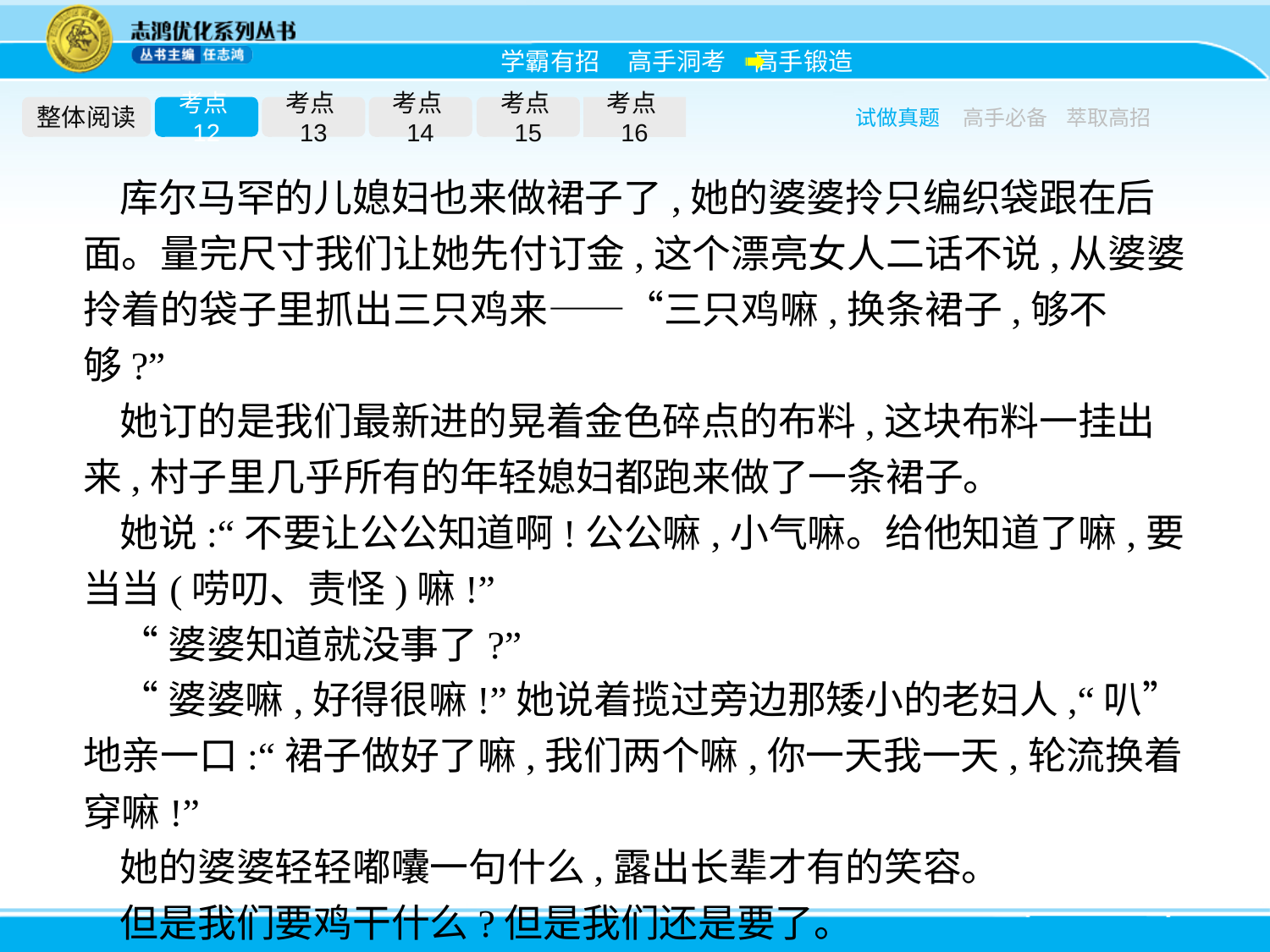

整体阅读
考点12
考点13
考点14
考点15
考点16
试做真题
高手必备
萃取高招
库尔马罕的儿媳妇也来做裙子了,她的婆婆拎只编织袋跟在后面。量完尺寸我们让她先付订金,这个漂亮女人二话不说,从婆婆拎着的袋子里抓出三只鸡来——“三只鸡嘛,换条裙子,够不够?”
她订的是我们最新进的晃着金色碎点的布料,这块布料一挂出来,村子里几乎所有的年轻媳妇都跑来做了一条裙子。
她说:“不要让公公知道啊!公公嘛,小气嘛。给他知道了嘛,要当当(唠叨、责怪)嘛!”
“婆婆知道就没事了?”
“婆婆嘛,好得很嘛!”她说着揽过旁边那矮小的老妇人,“叭”地亲一口:“裙子做好了嘛,我们两个嘛,你一天我一天,轮流换着穿嘛!”
她的婆婆轻轻嘟囔一句什么,露出长辈才有的笑容。
但是我们要鸡干什么?但是我们还是要了。